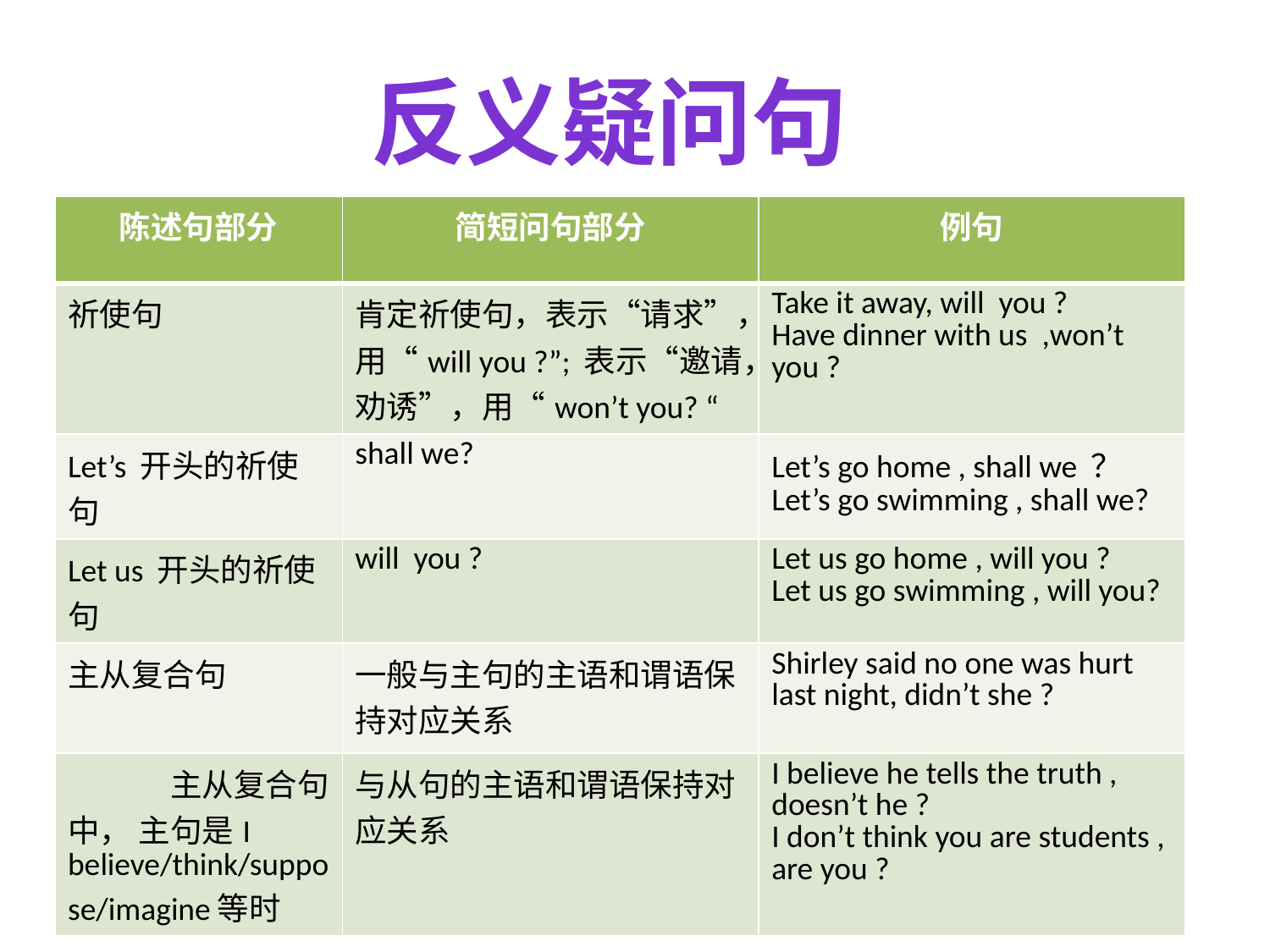

反义疑问句
| 陈述句部分 | 简短问句部分 | 例句 |
| --- | --- | --- |
| 祈使句 | 肯定祈使句，表示“请求”，用“will you ?”; 表示“邀请，劝诱”，用“won’t you? “ | Take it away, will you ? Have dinner with us ,won’t you ? |
| Let’s 开头的祈使句 | shall we? | Let’s go home , shall we ？ Let’s go swimming , shall we? |
| Let us 开头的祈使句 | will you ? | Let us go home , will you ? Let us go swimming , will you? |
| 主从复合句 | 一般与主句的主语和谓语保持对应关系 | Shirley said no one was hurt last night, didn’t she ? |
| 主从复合句中， 主句是I believe/think/suppose/imagine等时 | 与从句的主语和谓语保持对应关系 | I believe he tells the truth , doesn’t he ? I don’t think you are students , are you ? |